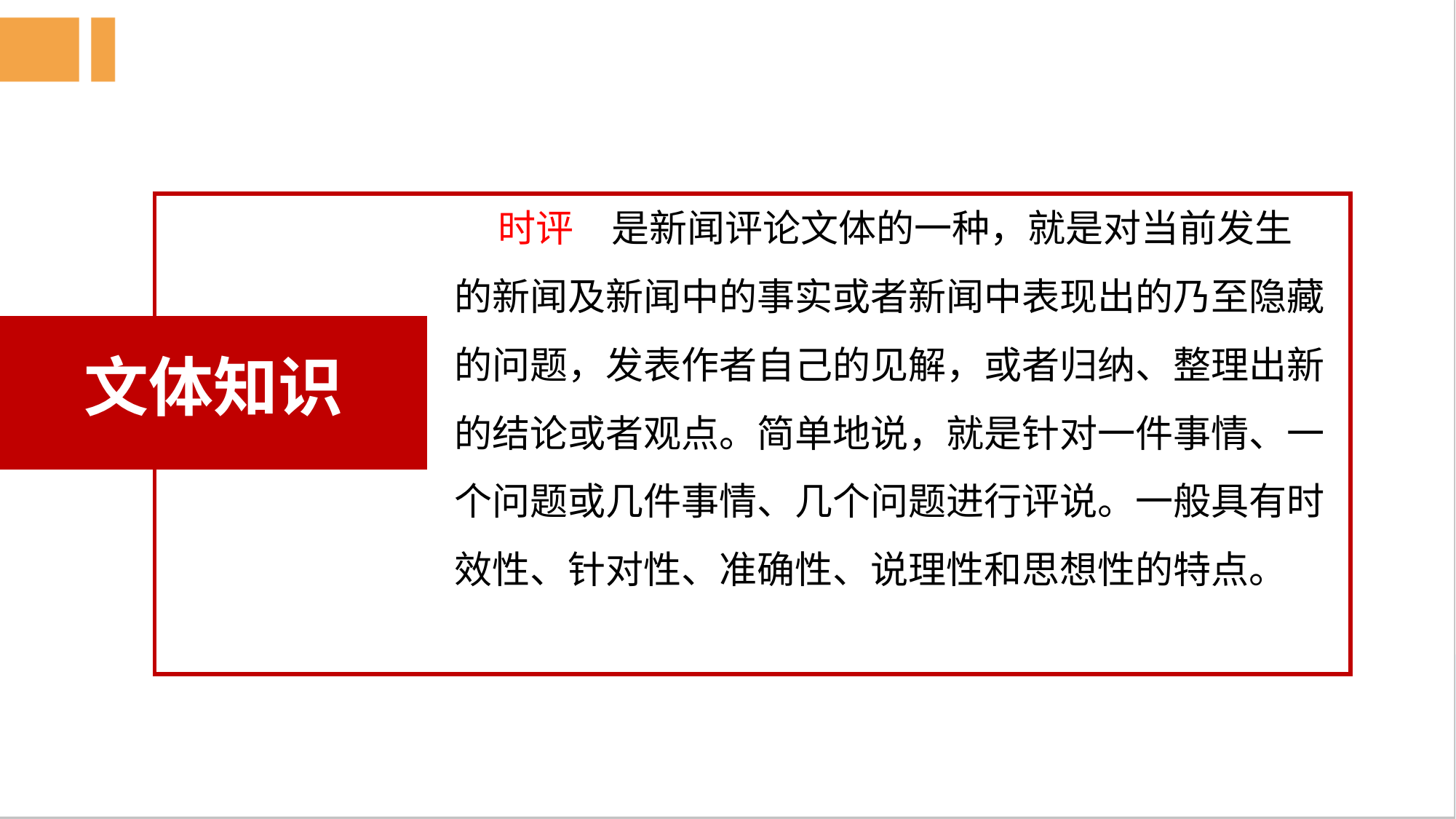

时评　是新闻评论文体的一种，就是对当前发生的新闻及新闻中的事实或者新闻中表现出的乃至隐藏的问题，发表作者自己的见解，或者归纳、整理出新的结论或者观点。简单地说，就是针对一件事情、一个问题或几件事情、几个问题进行评说。一般具有时效性、针对性、准确性、说理性和思想性的特点。

文体知识